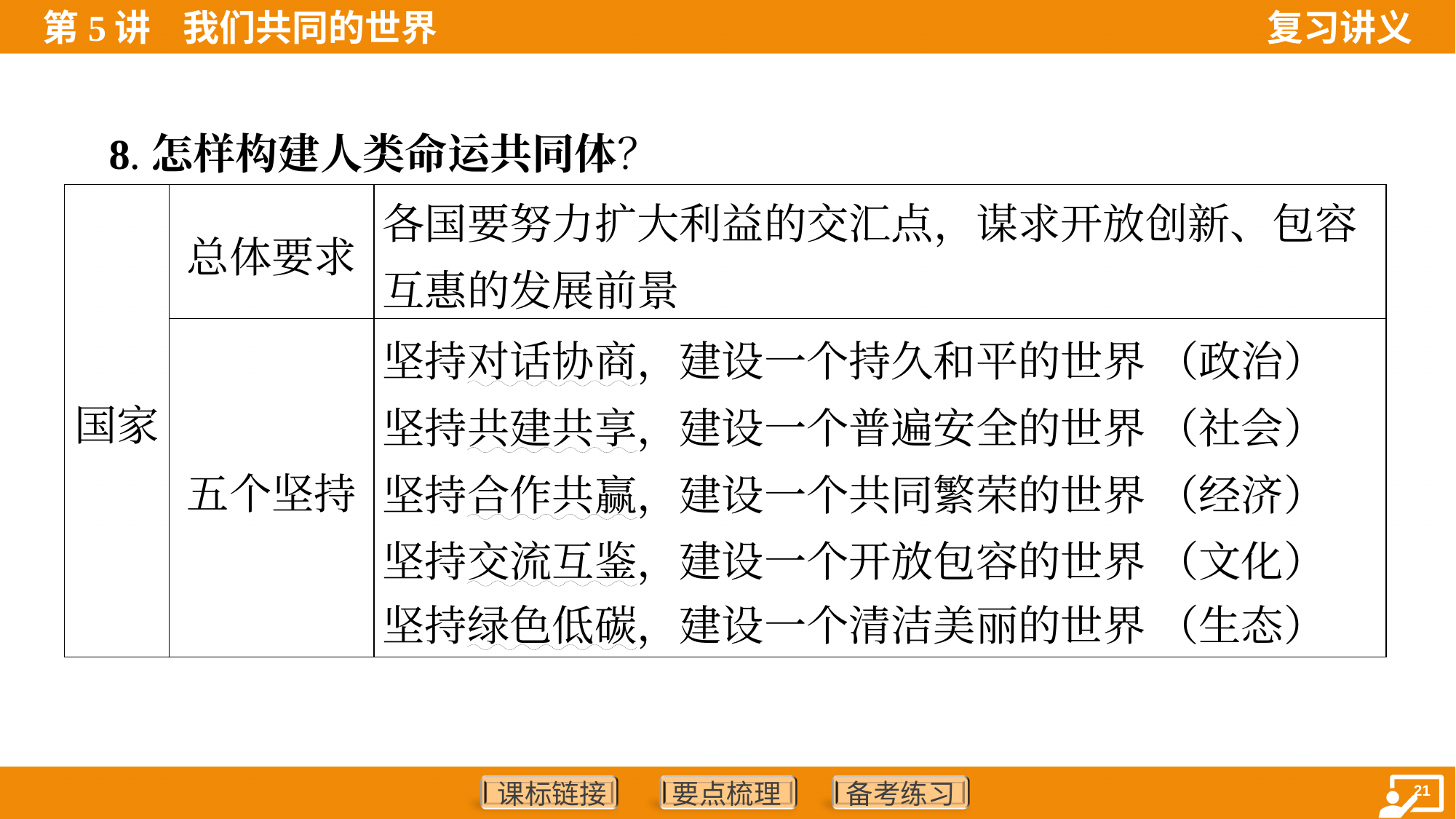

8.怎样构建人类命运共同体？
| 国家 | 总体要求 | 各国要努力扩大利益的交汇点，谋求开放创新、包容互惠的发展前景 |
| --- | --- | --- |
|  | 五个坚持 | 坚持对话协商，建设一个持久和平的世界 （政治） 坚持共建共享，建设一个普遍安全的世界 （社会） 坚持合作共赢，建设一个共同繁荣的世界 （经济） 坚持交流互鉴，建设一个开放包容的世界 （文化） 坚持绿色低碳，建设一个清洁美丽的世界 （生态） |